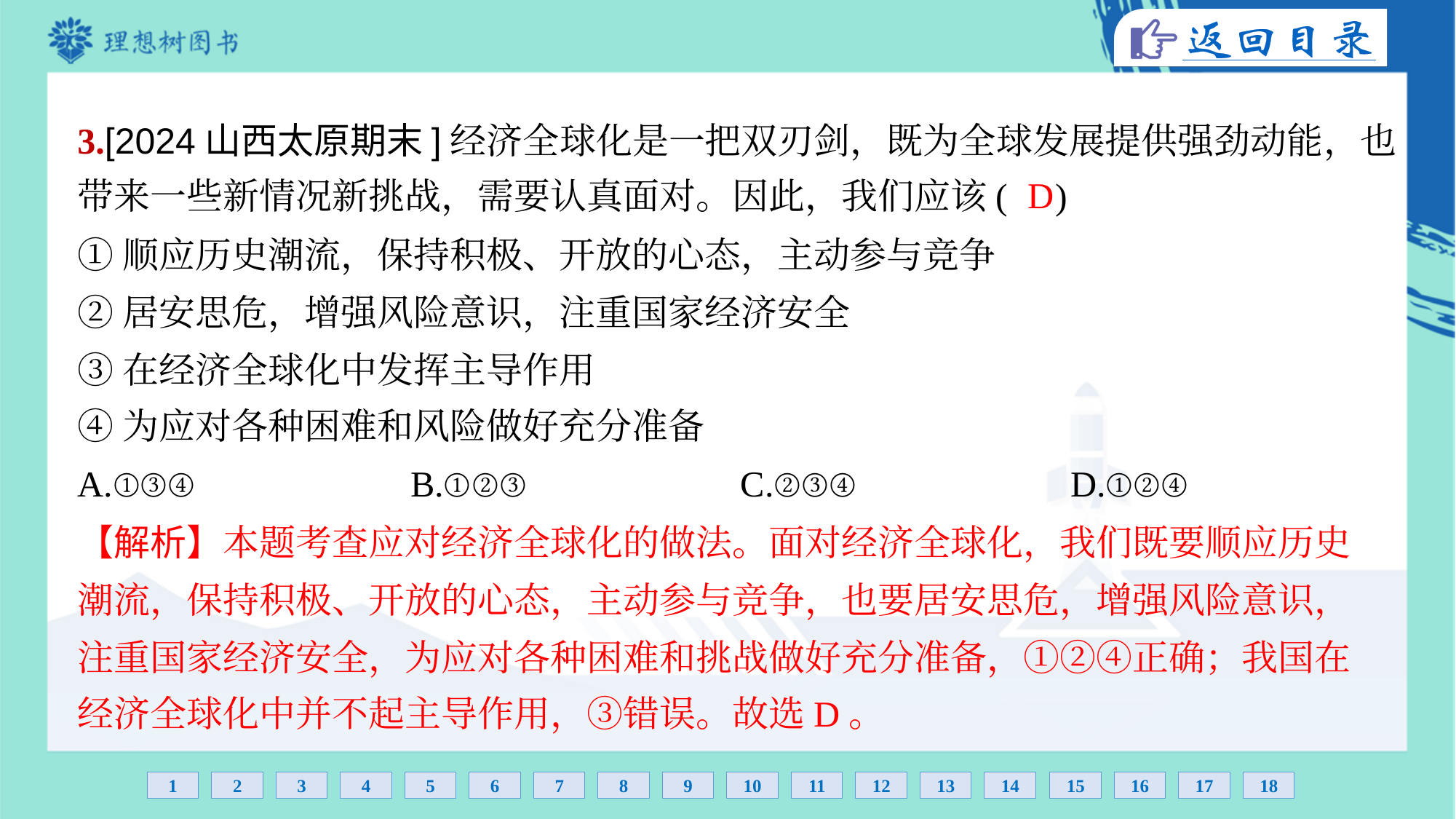

3.[2024山西太原期末]经济全球化是一把双刃剑，既为全球发展提供强劲动能，也
带来一些新情况新挑战，需要认真面对。因此，我们应该(     )
D
①顺应历史潮流，保持积极、开放的心态，主动参与竞争
②居安思危，增强风险意识，注重国家经济安全
③在经济全球化中发挥主导作用
④为应对各种困难和风险做好充分准备
A.①③④	B.①②③	C.②③④	D.①②④
【解析】本题考查应对经济全球化的做法。面对经济全球化，我们既要顺应历史
潮流，保持积极、开放的心态，主动参与竞争，也要居安思危，增强风险意识，
注重国家经济安全，为应对各种困难和挑战做好充分准备，①②④正确；我国在
经济全球化中并不起主导作用，③错误。故选D。